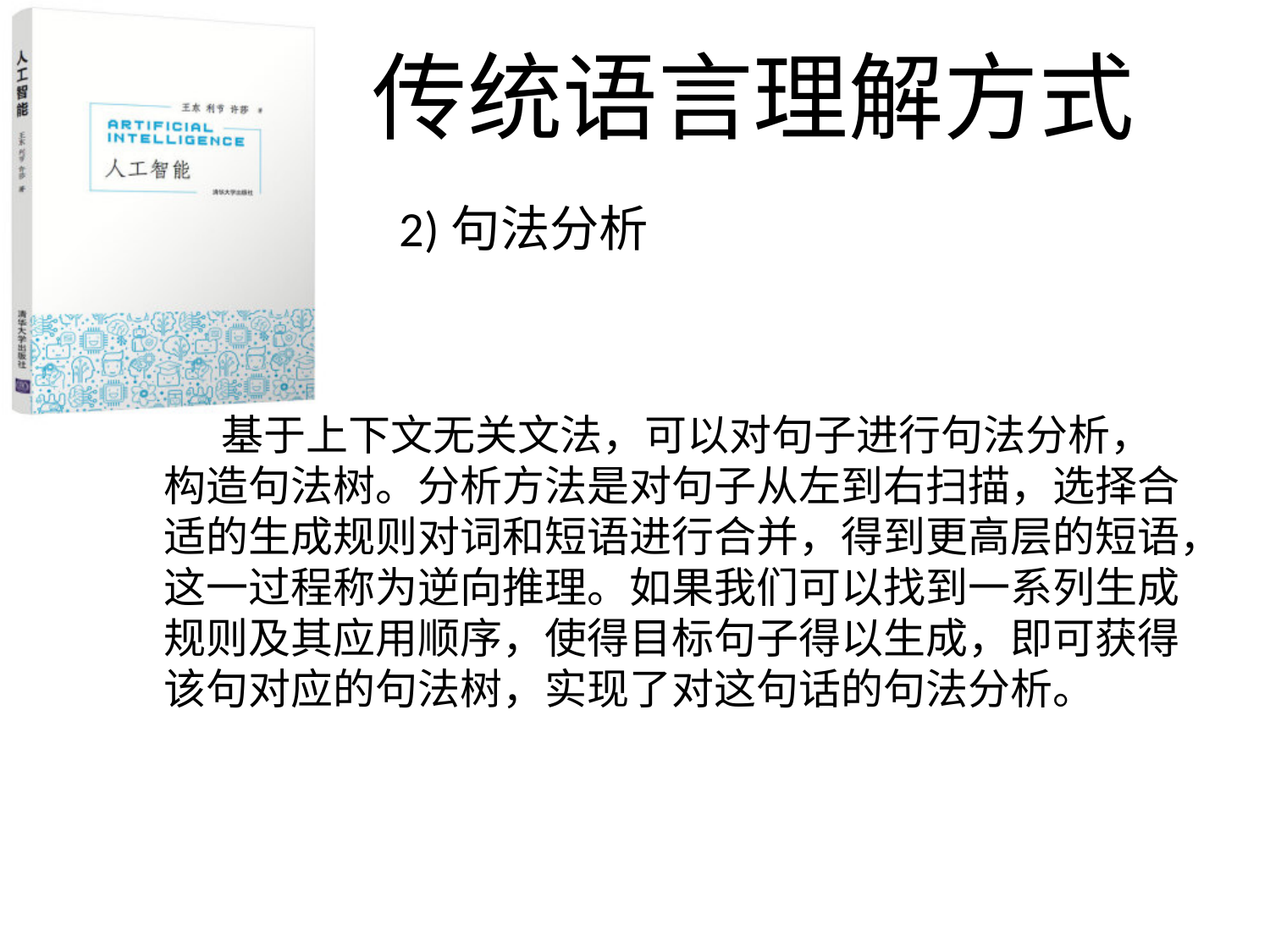

传统语言理解方式
2)句法分析
     基于上下文无关文法，可以对句子进行句法分析，构造句法树。分析方法是对句子从左到右扫描，选择合适的生成规则对词和短语进行合并，得到更高层的短语，这一过程称为逆向推理。如果我们可以找到一系列生成规则及其应用顺序，使得目标句子得以生成，即可获得该句对应的句法树，实现了对这句话的句法分析。